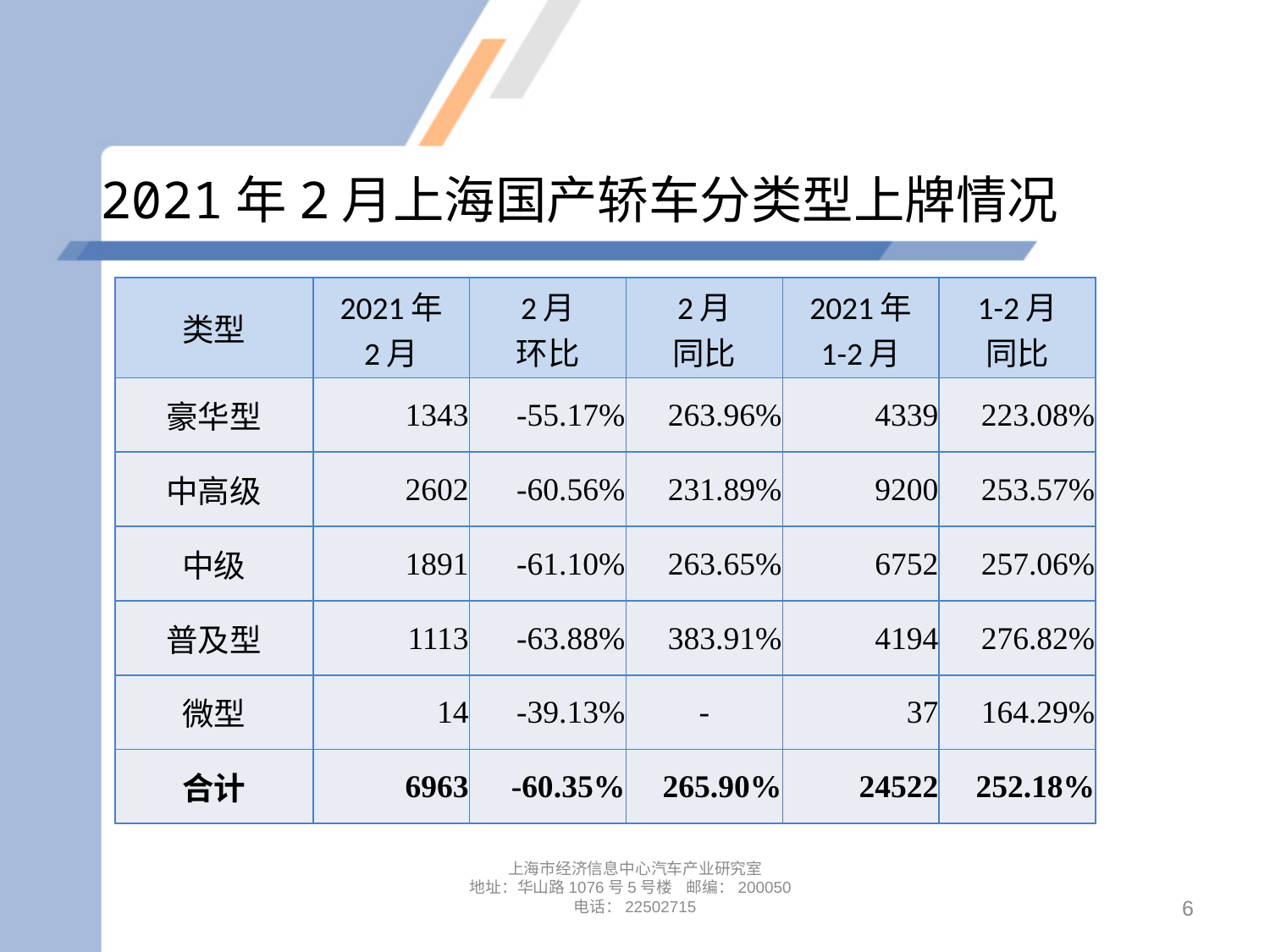

# 2021年2月上海国产轿车分类型上牌情况
| 类型 | 2021年 2月 | 2月 环比 | 2月 同比 | 2021年 1-2月 | 1-2月 同比 |
| --- | --- | --- | --- | --- | --- |
| 豪华型 | 1343 | -55.17% | 263.96% | 4339 | 223.08% |
| 中高级 | 2602 | -60.56% | 231.89% | 9200 | 253.57% |
| 中级 | 1891 | -61.10% | 263.65% | 6752 | 257.06% |
| 普及型 | 1113 | -63.88% | 383.91% | 4194 | 276.82% |
| 微型 | 14 | -39.13% | - | 37 | 164.29% |
| 合计 | 6963 | -60.35% | 265.90% | 24522 | 252.18% |
上海市经济信息中心汽车产业研究室
地址：华山路1076号5号楼    邮编：200050
电话：22502715

6